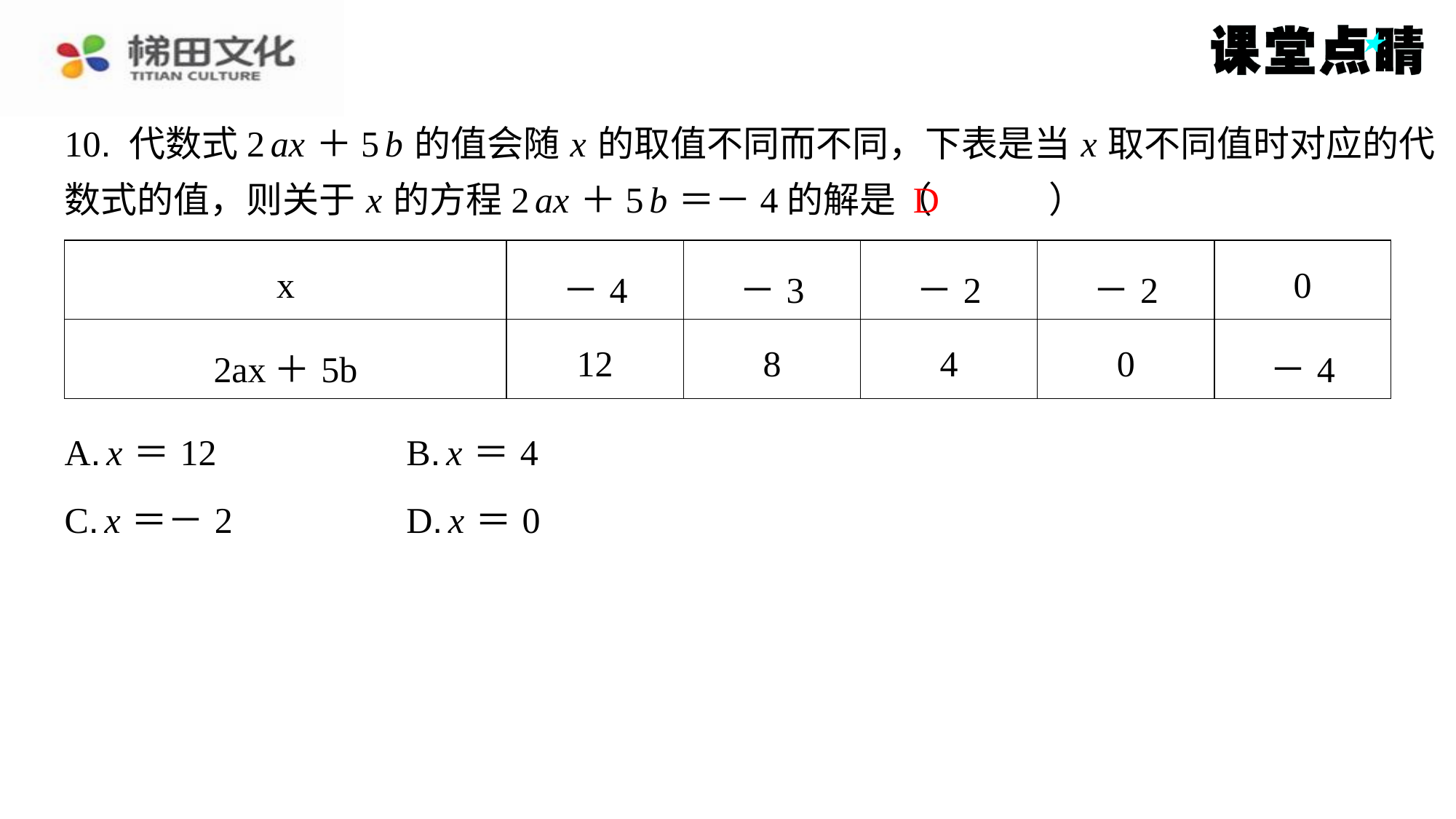

10. 代数式2 ax ＋5 b 的值会随 x 的取值不同而不同，下表是当 x 取不同值时对应的代
数式的值，则关于 x 的方程2 ax ＋5 b ＝－4的解是（　D　）
D
| x | －4 | －3 | －2 | －2 | 0 |
| --- | --- | --- | --- | --- | --- |
| 2ax＋5b | 12 | 8 | 4 | 0 | －4 |
| A. x ＝12 | B. x ＝4 |
| --- | --- |
| C. x ＝－2 | D. x ＝0 |